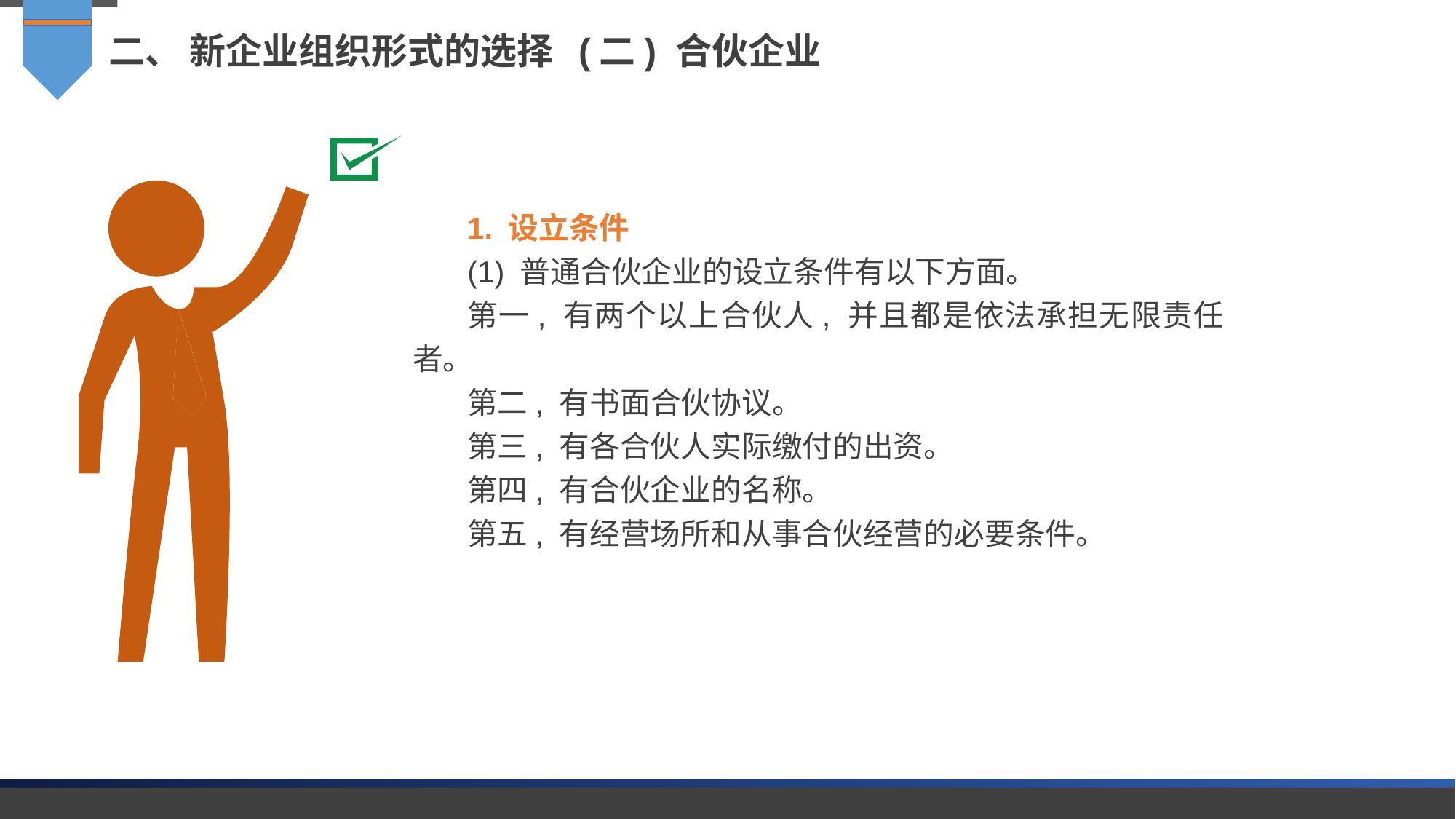

二、 新企业组织形式的选择  (二) 合伙企业

1. 设立条件
(1) 普通合伙企业的设立条件有以下方面。
第一, 有两个以上合伙人, 并且都是依法承担无限责任者。
第二, 有书面合伙协议。
第三, 有各合伙人实际缴付的出资。
第四, 有合伙企业的名称。
第五, 有经营场所和从事合伙经营的必要条件。